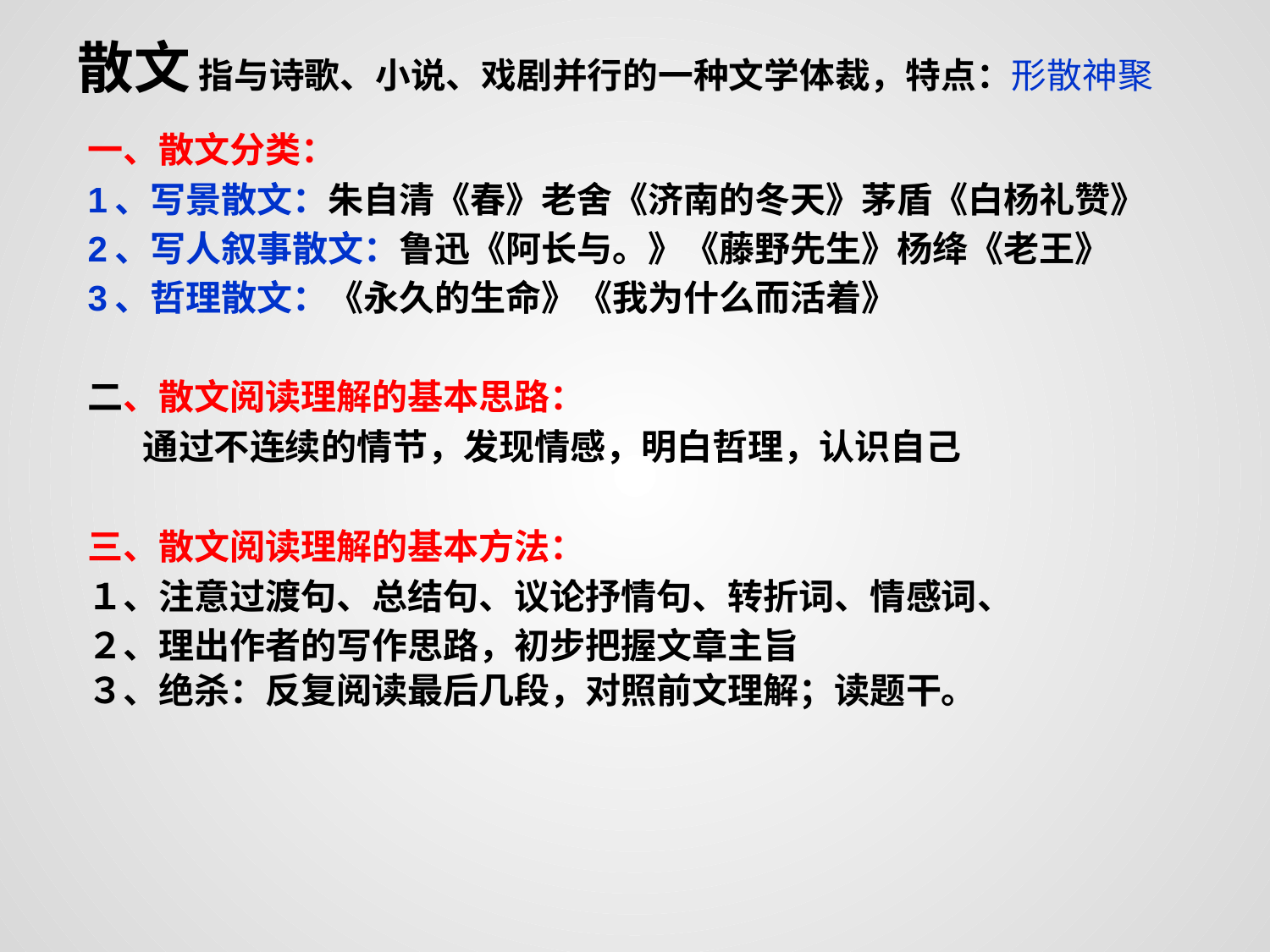

散文 指与诗歌、小说、戏剧并行的一种文学体裁，特点：形散神聚

一、散文分类：
1、写景散文：朱自清《春》老舍《济南的冬天》茅盾《白杨礼赞》
2、写人叙事散文：鲁迅《阿长与。》《藤野先生》杨绛《老王》
3、哲理散文：《永久的生命》《我为什么而活着》

二、散文阅读理解的基本思路：
      通过不连续的情节，发现情感，明白哲理，认识自己

三、散文阅读理解的基本方法：
１、注意过渡句、总结句、议论抒情句、转折词、情感词、
２、理出作者的写作思路，初步把握文章主旨
３、绝杀：反复阅读最后几段，对照前文理解；读题干。